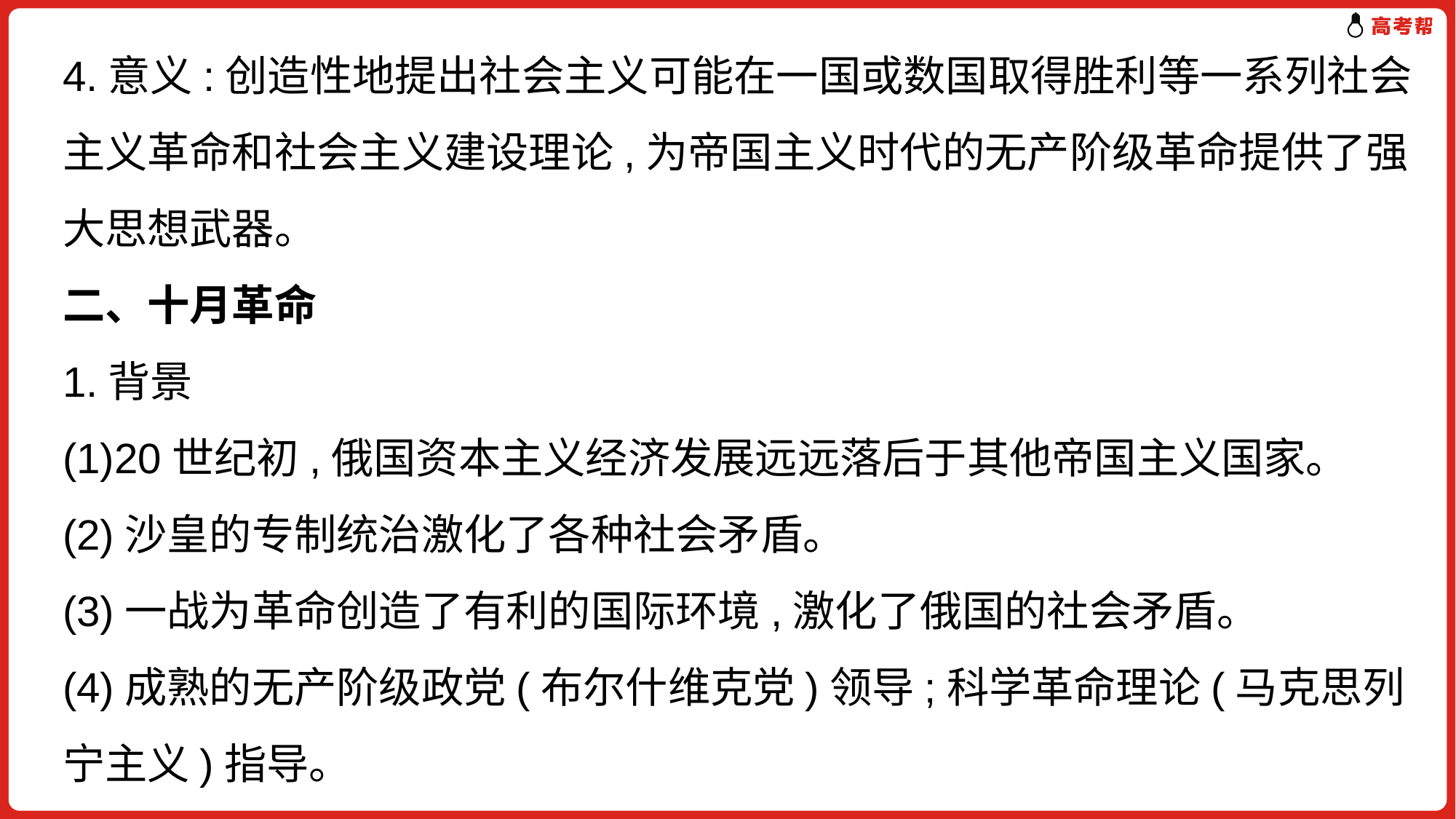

4.意义:创造性地提出社会主义可能在一国或数国取得胜利等一系列社会主义革命和社会主义建设理论,为帝国主义时代的无产阶级革命提供了强大思想武器。
二、十月革命
1.背景
(1)20世纪初,俄国资本主义经济发展远远落后于其他帝国主义国家。
(2)沙皇的专制统治激化了各种社会矛盾。
(3)一战为革命创造了有利的国际环境,激化了俄国的社会矛盾。
(4)成熟的无产阶级政党(布尔什维克党)领导;科学革命理论(马克思列宁主义)指导。